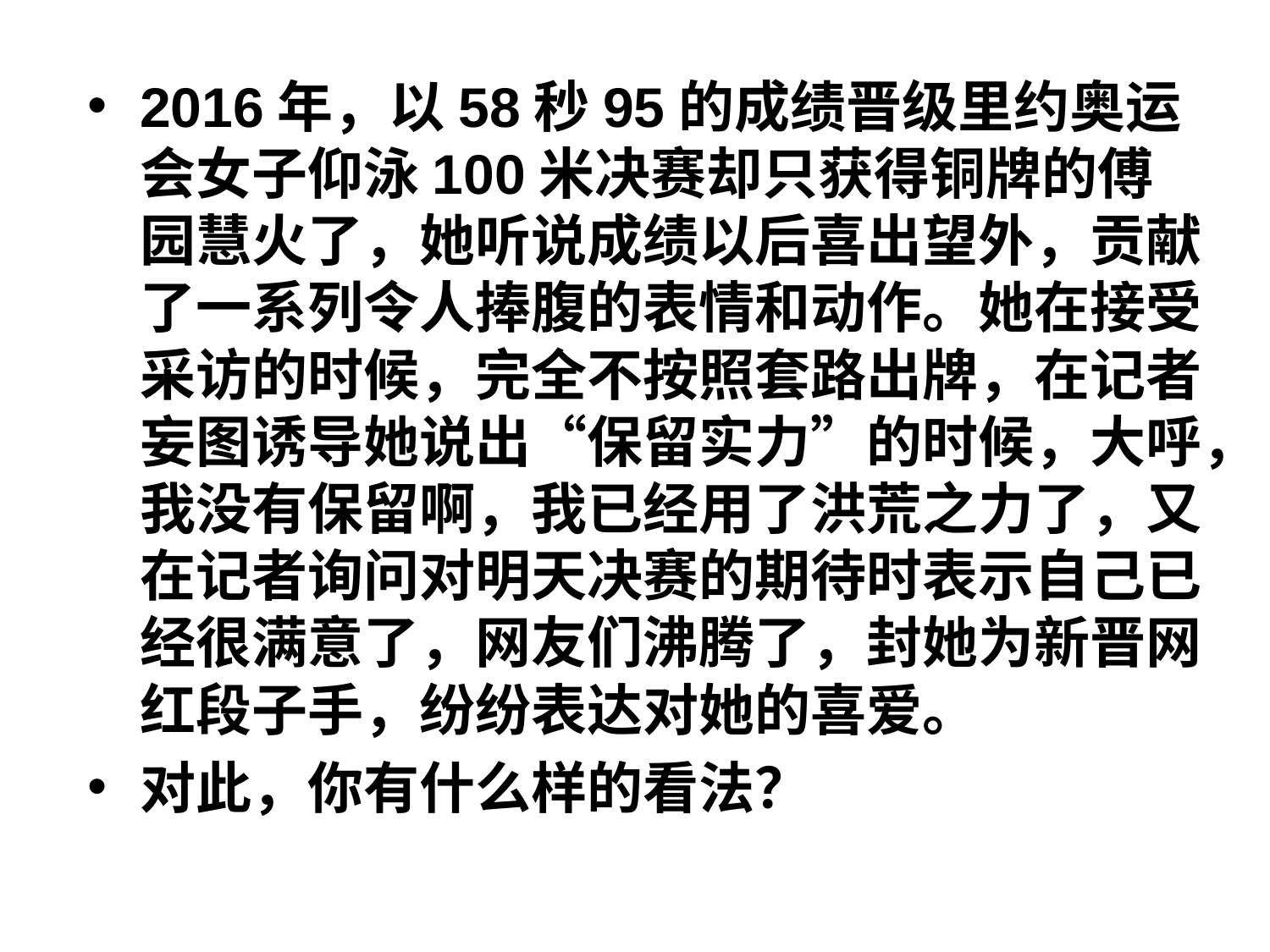

2016年，以58秒95的成绩晋级里约奥运会女子仰泳100米决赛却只获得铜牌的傅园慧火了，她听说成绩以后喜出望外，贡献了一系列令人捧腹的表情和动作。她在接受采访的时候，完全不按照套路出牌，在记者妄图诱导她说出“保留实力”的时候，大呼，我没有保留啊，我已经用了洪荒之力了，又在记者询问对明天决赛的期待时表示自己已经很满意了，网友们沸腾了，封她为新晋网红段子手，纷纷表达对她的喜爱。
对此，你有什么样的看法？